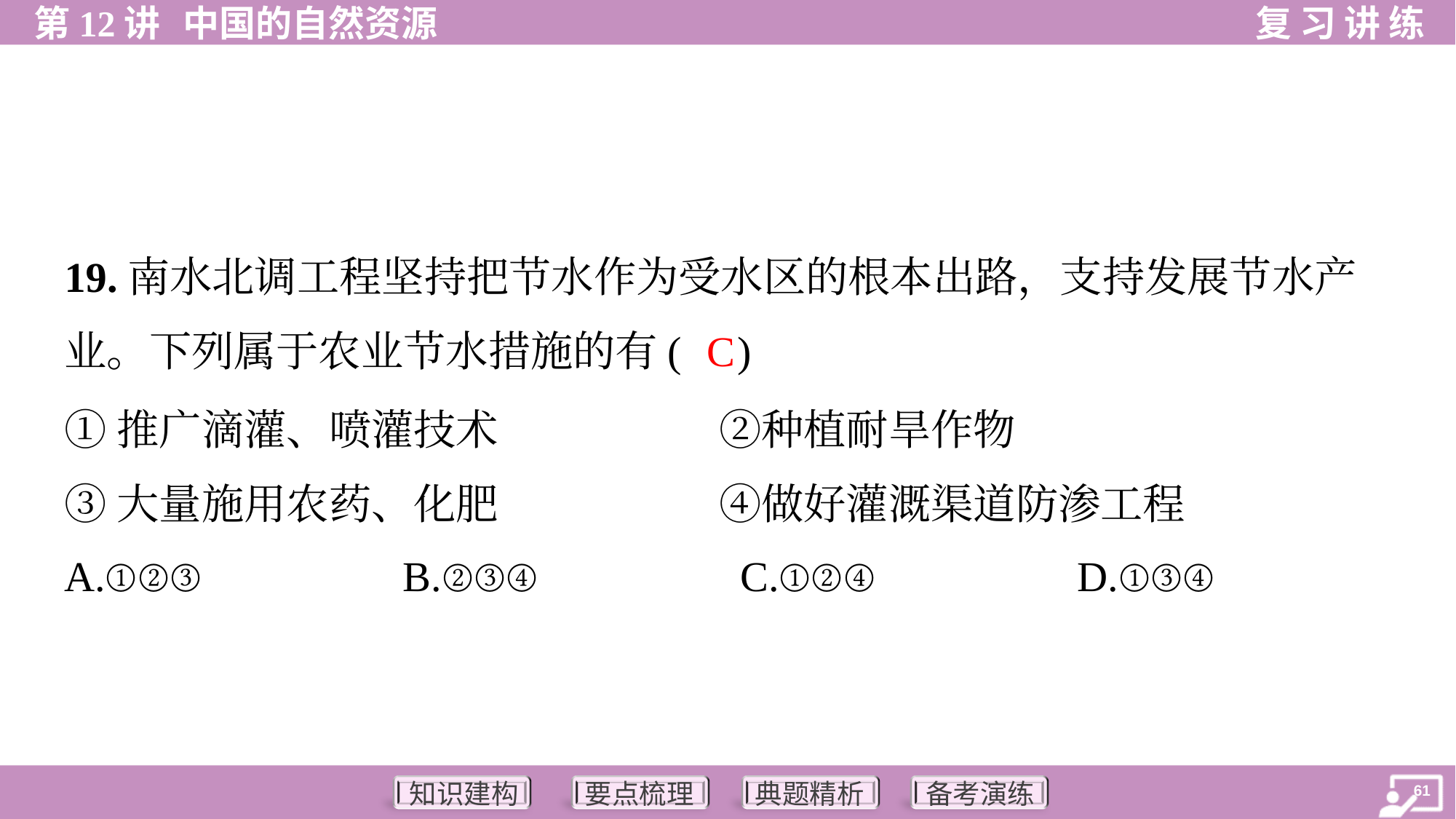

19.南水北调工程坚持把节水作为受水区的根本出路，支持发展节水产
业。下列属于农业节水措施的有(     )
C
①推广滴灌、喷灌技术	②种植耐旱作物
③大量施用农药、化肥	④做好灌溉渠道防渗工程
A.①②③	B.②③④	C.①②④	D.①③④